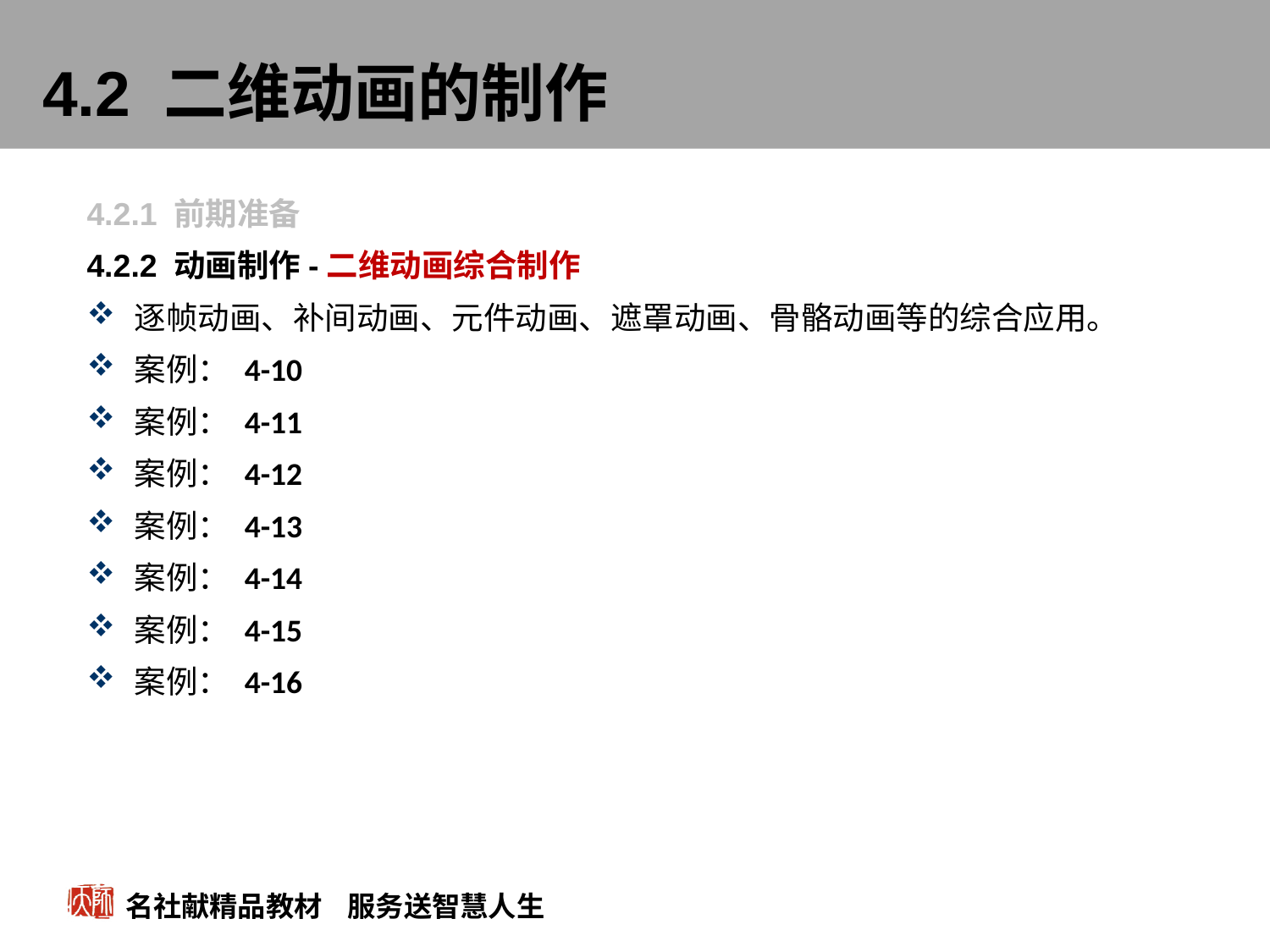

# 4.2 二维动画的制作
4.2.1 前期准备
4.2.2 动画制作-二维动画综合制作
逐帧动画、补间动画、元件动画、遮罩动画、骨骼动画等的综合应用。
案例： 4-10
案例： 4-11
案例： 4-12
案例： 4-13
案例： 4-14
案例： 4-15
案例： 4-16